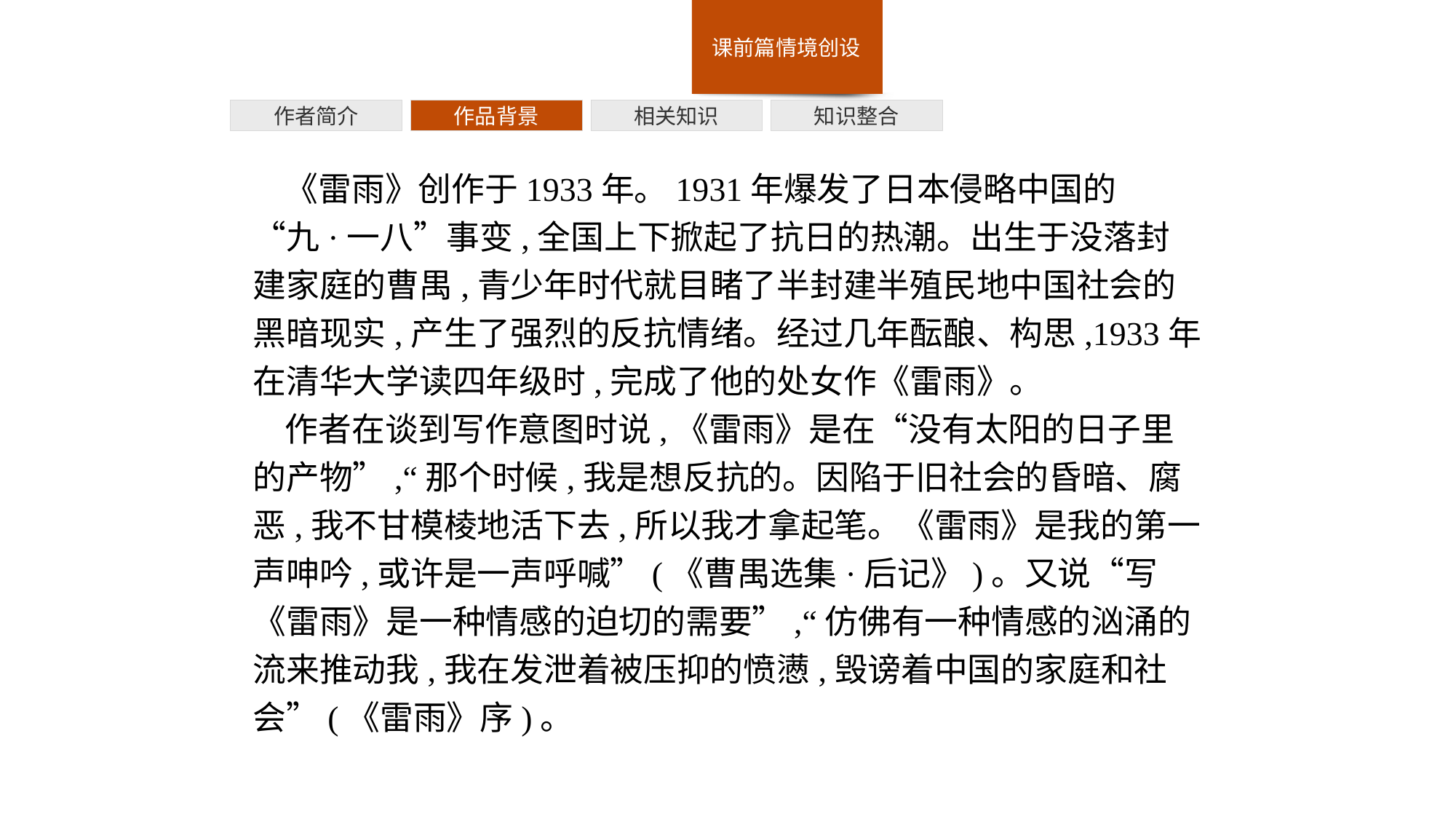

作者简介
作品背景
相关知识
知识整合
《雷雨》创作于1933年。1931年爆发了日本侵略中国的“九·一八”事变,全国上下掀起了抗日的热潮。出生于没落封建家庭的曹禺,青少年时代就目睹了半封建半殖民地中国社会的黑暗现实,产生了强烈的反抗情绪。经过几年酝酿、构思,1933年在清华大学读四年级时,完成了他的处女作《雷雨》。
作者在谈到写作意图时说,《雷雨》是在“没有太阳的日子里的产物”,“那个时候,我是想反抗的。因陷于旧社会的昏暗、腐恶,我不甘模棱地活下去,所以我才拿起笔。《雷雨》是我的第一声呻吟,或许是一声呼喊”(《曹禺选集·后记》)。又说“写《雷雨》是一种情感的迫切的需要”,“仿佛有一种情感的汹涌的流来推动我,我在发泄着被压抑的愤懑,毁谤着中国的家庭和社会”(《雷雨》序)。